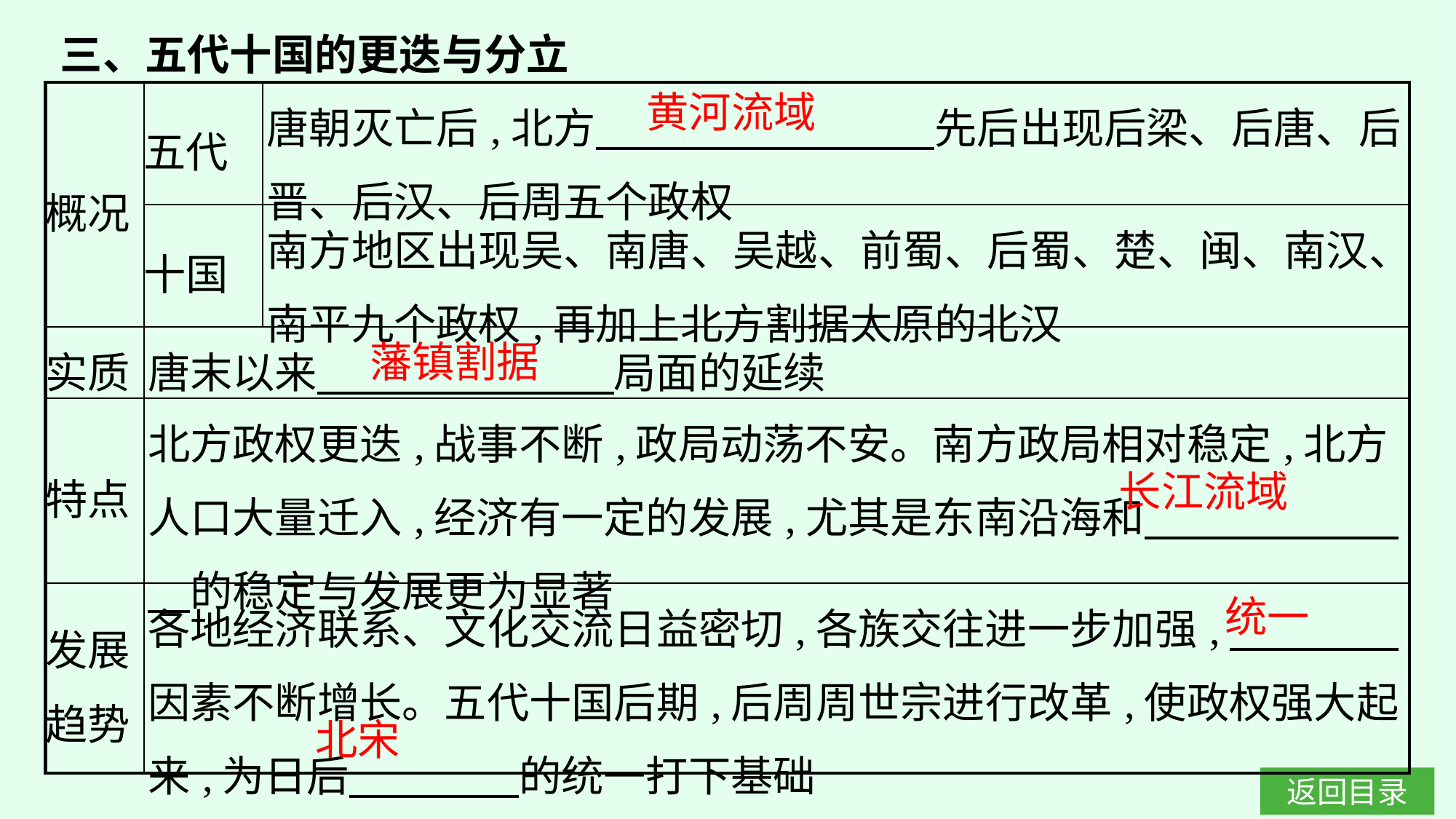

三、五代十国的更迭与分立
黄河流域
| 概况 | 五代 | 唐朝灭亡后,北方　　　　　　　　先后出现后梁、后唐、后晋、后汉、后周五个政权 |
| --- | --- | --- |
|  | 十国 | 南方地区出现吴、南唐、吴越、前蜀、后蜀、楚、闽、南汉、南平九个政权,再加上北方割据太原的北汉 |
| 实质 | 唐末以来　　　　　　　局面的延续 |  |
| 特点 | 北方政权更迭,战事不断,政局动荡不安。南方政局相对稳定,北方人口大量迁入,经济有一定的发展,尤其是东南沿海和　　　　　　　的稳定与发展更为显著 |  |
| 发展 趋势 | 各地经济联系、文化交流日益密切,各族交往进一步加强,　　　　因素不断增长。五代十国后期,后周周世宗进行改革,使政权强大起来,为日后　　　　的统一打下基础 |  |
藩镇割据
长江流域
统一
北宋